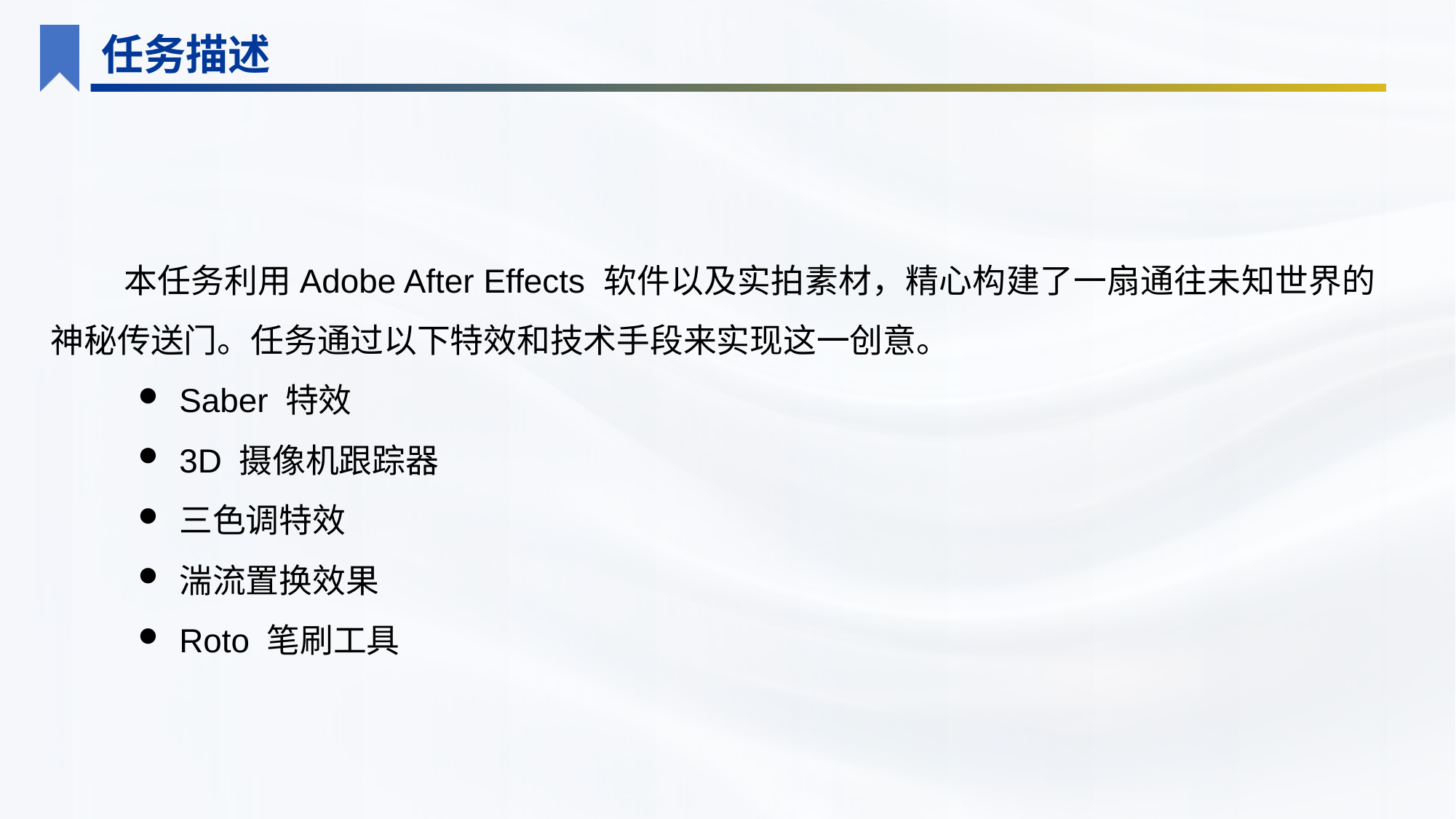

任务描述
本任务利用Adobe After Effects 软件以及实拍素材，精心构建了一扇通往未知世界的神秘传送门。任务通过以下特效和技术手段来实现这一创意。
Saber 特效
3D 摄像机跟踪器
三色调特效
湍流置换效果
Roto 笔刷工具